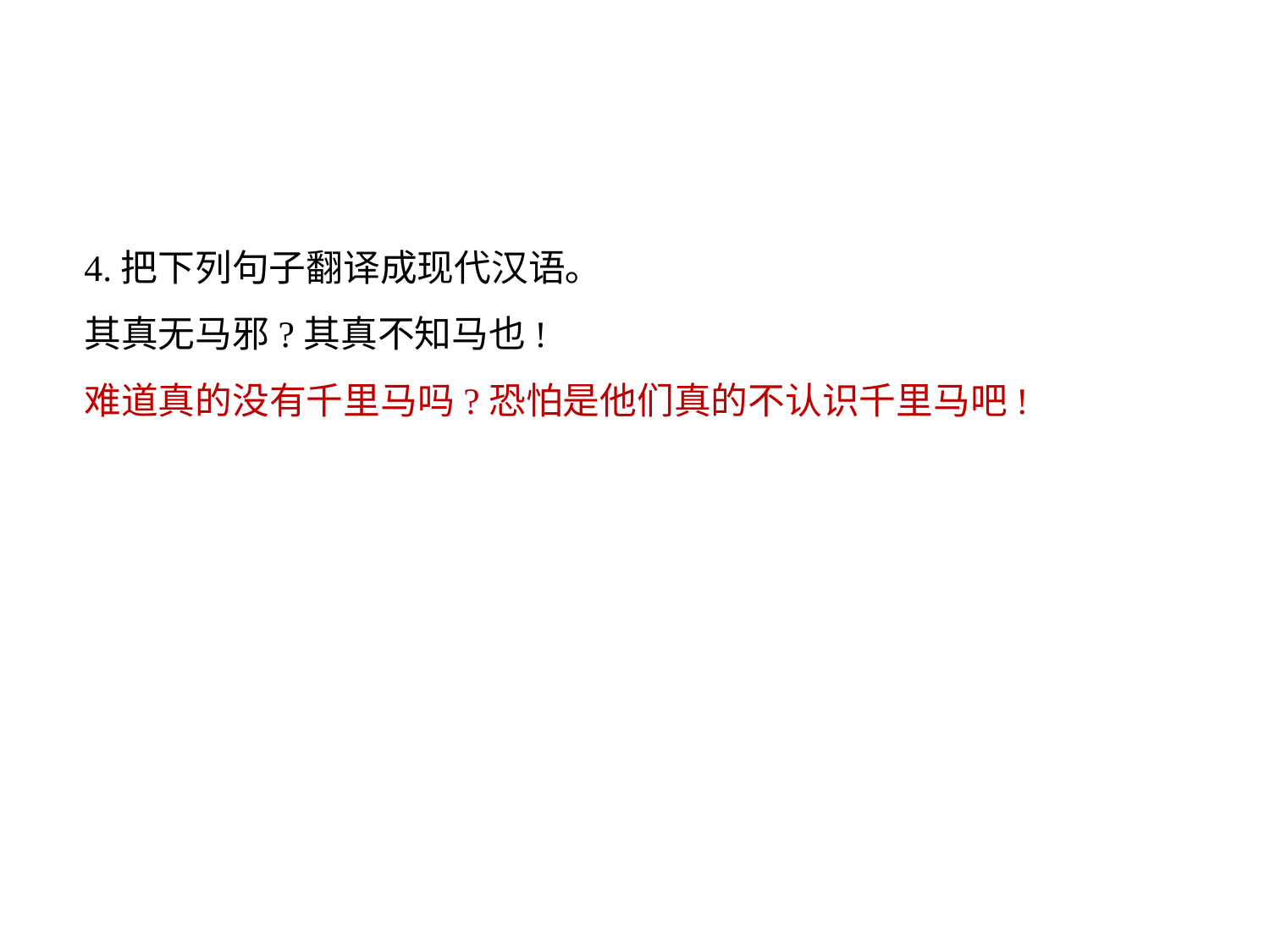

4.把下列句子翻译成现代汉语｡
其真无马邪?其真不知马也!
难道真的没有千里马吗?恐怕是他们真的不认识千里马吧!